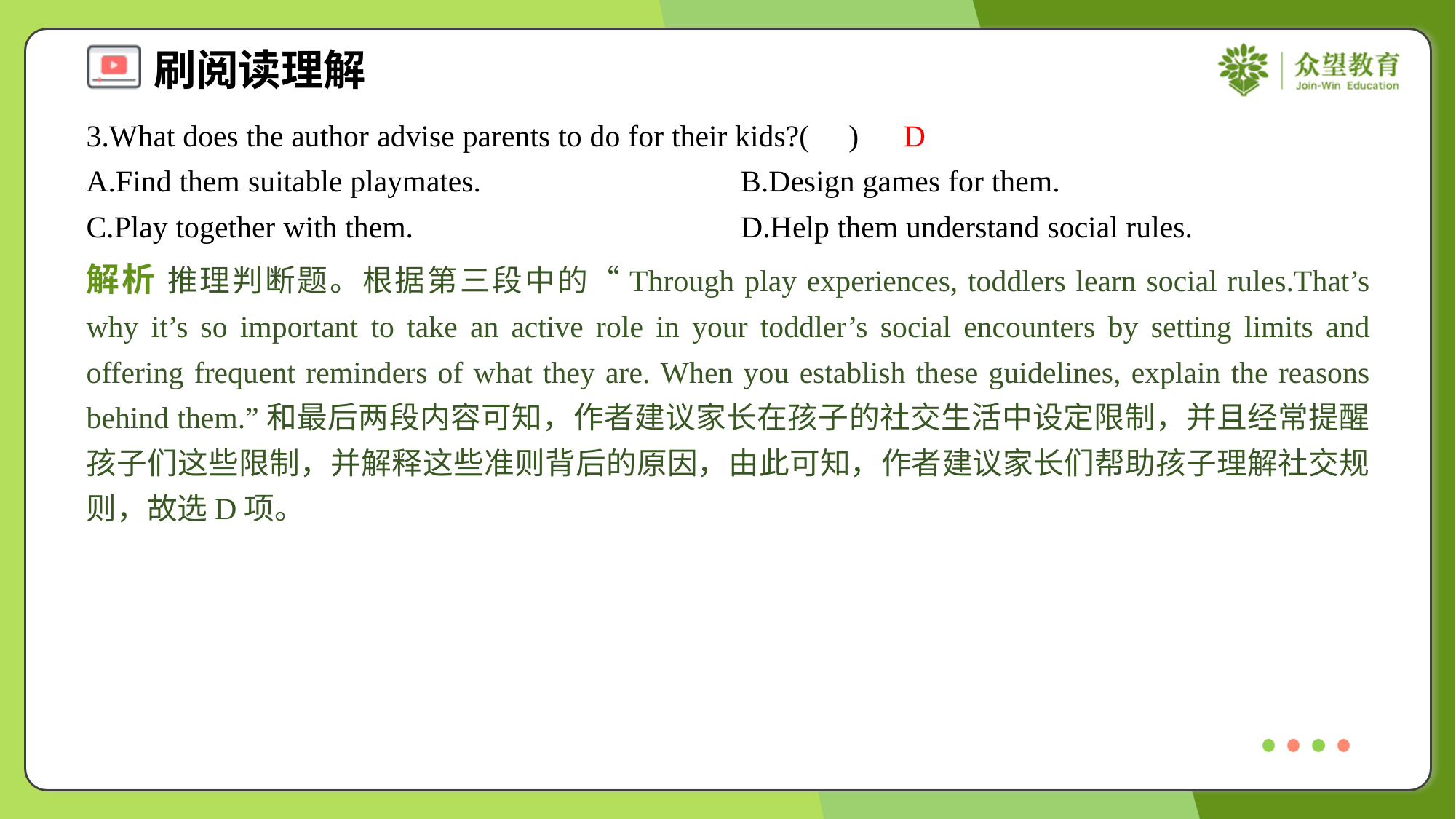

3.What does the author advise parents to do for their kids?(     )
D
A.Find them suitable playmates.	B.Design games for them.
C.Play together with them.	D.Help them understand social rules.
解析 推理判断题。根据第三段中的“Through play experiences, toddlers learn social rules.That’s why it’s so important to take an active role in your toddler’s social encounters by setting limits and offering frequent reminders of what they are. When you establish these guidelines, explain the reasons behind them.”和最后两段内容可知，作者建议家长在孩子的社交生活中设定限制，并且经常提醒孩子们这些限制，并解释这些准则背后的原因，由此可知，作者建议家长们帮助孩子理解社交规则，故选D项。